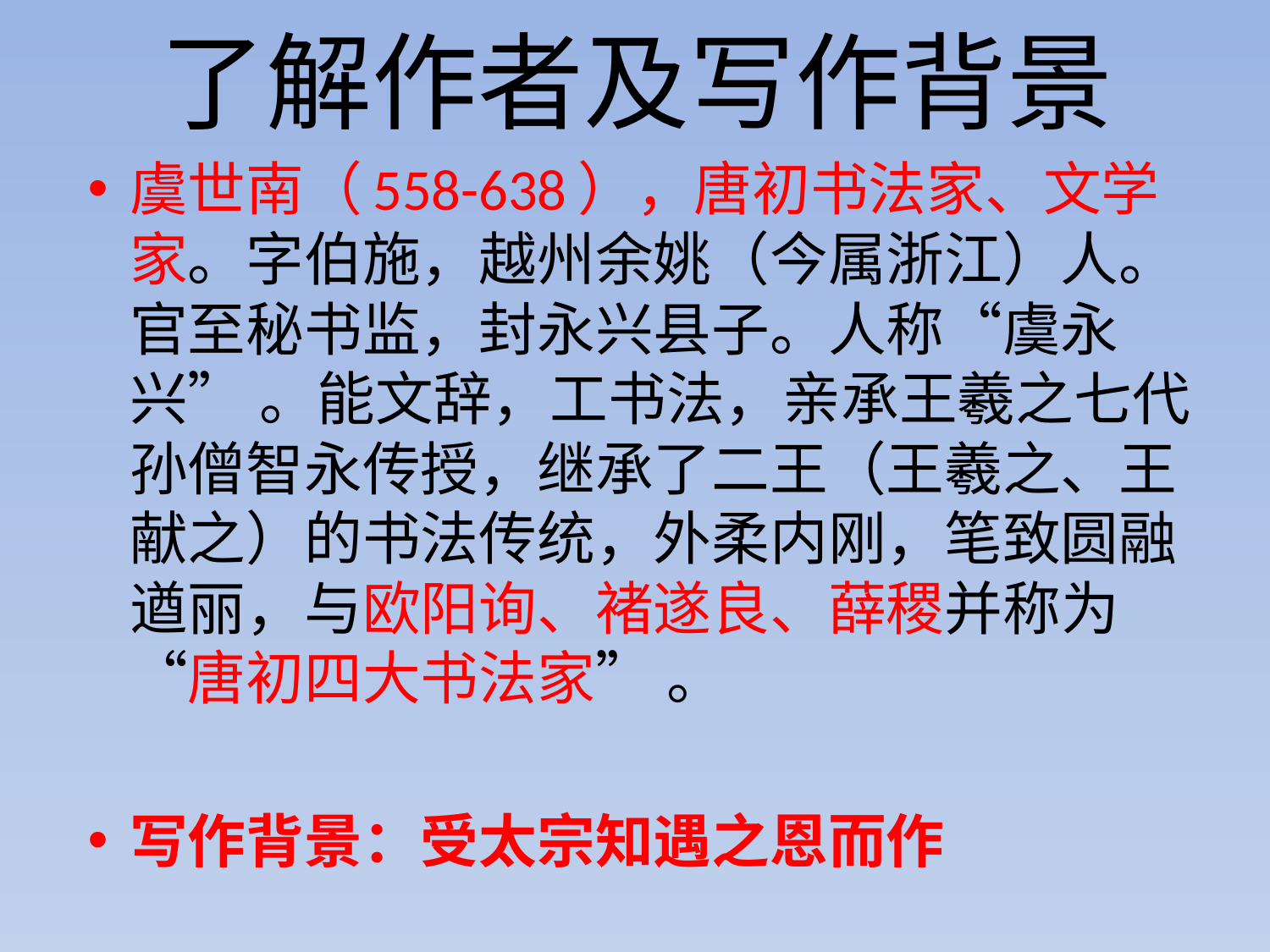

# 了解作者及写作背景
虞世南（558-638），唐初书法家、文学家。字伯施，越州余姚（今属浙江）人。官至秘书监，封永兴县子。人称“虞永兴” 。能文辞，工书法，亲承王羲之七代孙僧智永传授，继承了二王（王羲之、王献之）的书法传统，外柔内刚，笔致圆融遒丽，与欧阳询、褚遂良、薛稷并称为“唐初四大书法家” 。

写作背景：受太宗知遇之恩而作